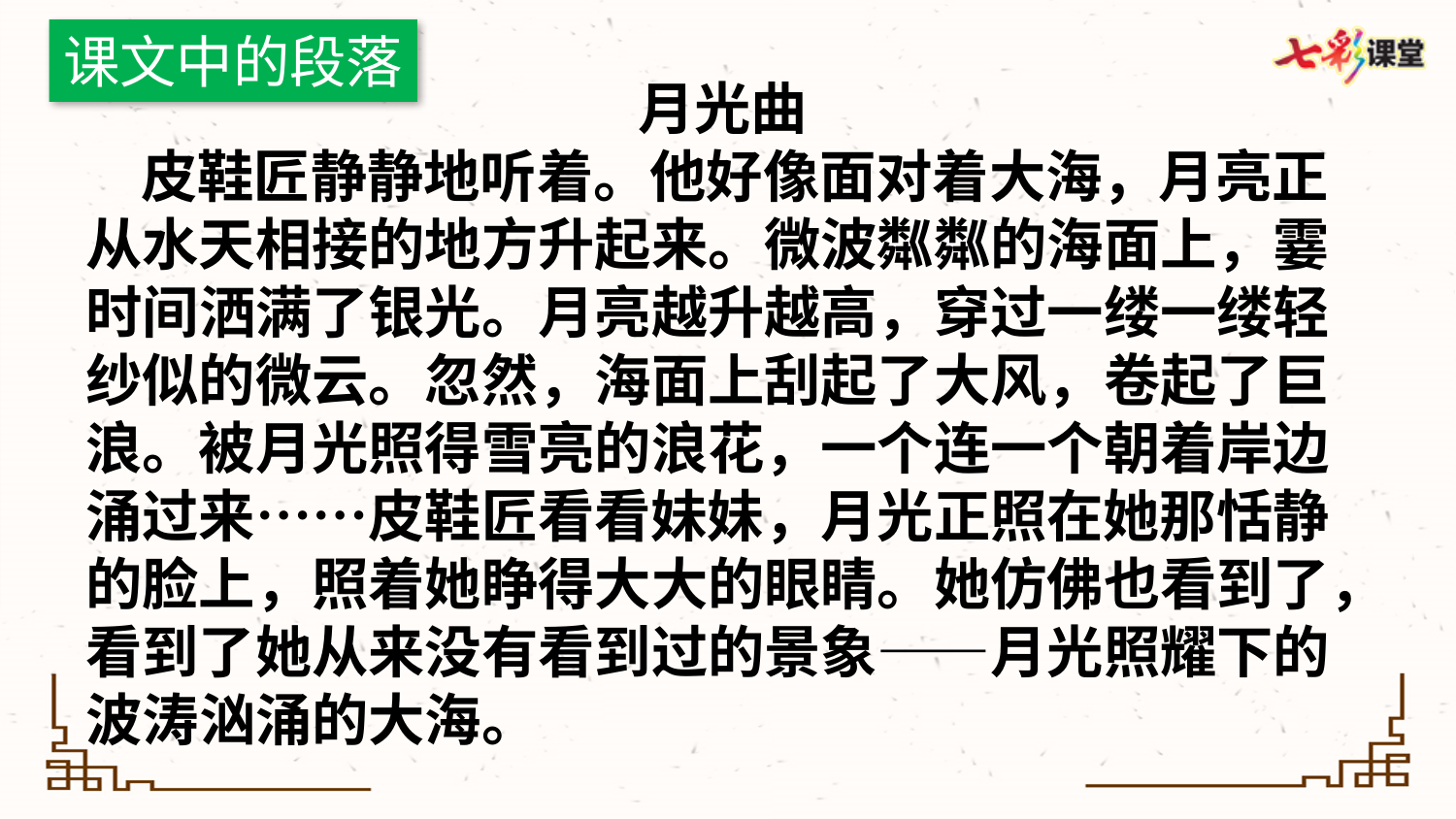

课文中的段落
月光曲
    皮鞋匠静静地听着。他好像面对着大海，月亮正从水天相接的地方升起来。微波粼粼的海面上，霎时间洒满了银光。月亮越升越高，穿过一缕一缕轻纱似的微云。忽然，海面上刮起了大风，卷起了巨浪。被月光照得雪亮的浪花，一个连一个朝着岸边涌过来……皮鞋匠看看妹妹，月光正照在她那恬静的脸上，照着她睁得大大的眼睛。她仿佛也看到了，看到了她从来没有看到过的景象——月光照耀下的波涛汹涌的大海。